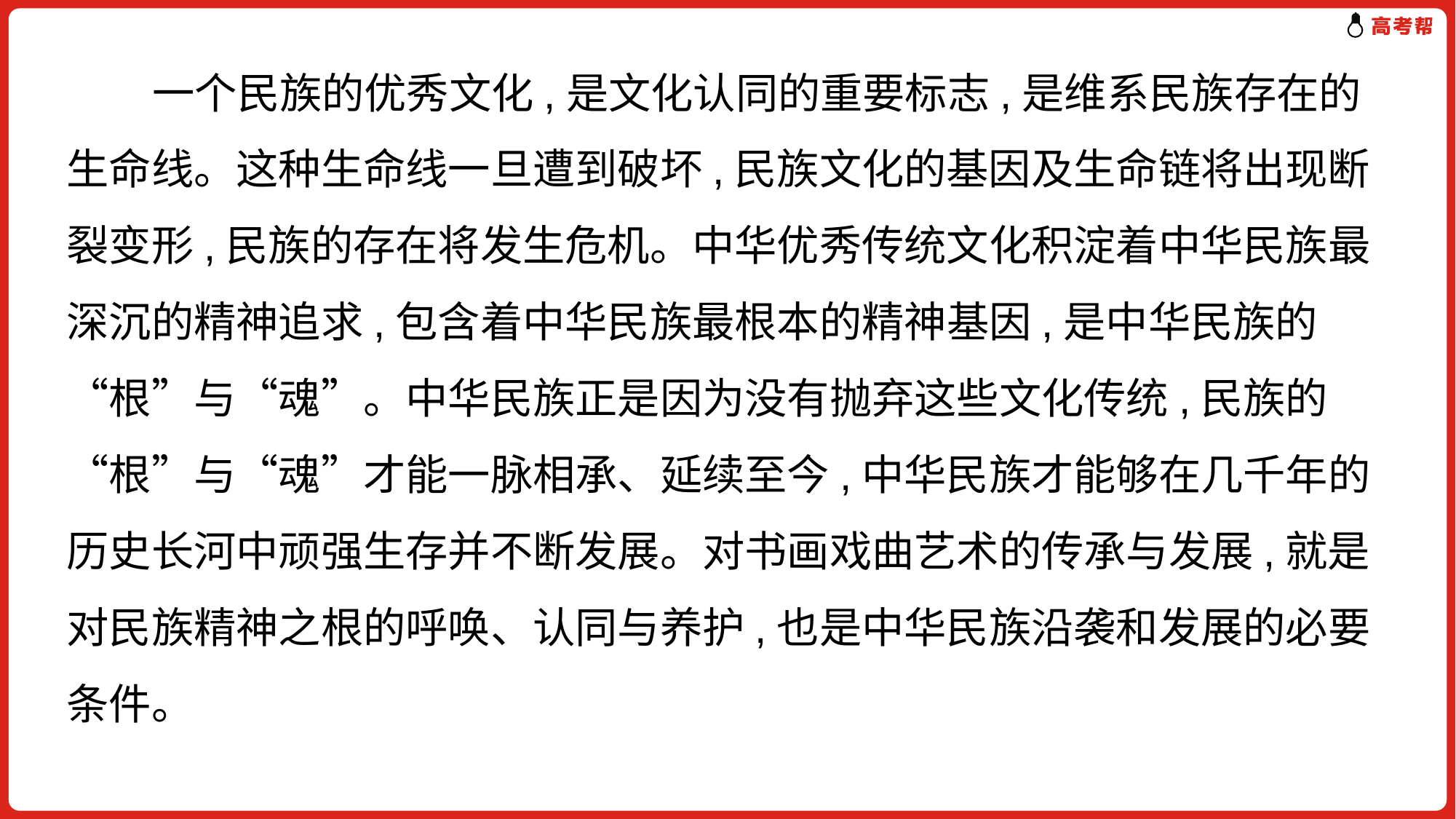

一个民族的优秀文化,是文化认同的重要标志,是维系民族存在的生命线。这种生命线一旦遭到破坏,民族文化的基因及生命链将出现断裂变形,民族的存在将发生危机。中华优秀传统文化积淀着中华民族最深沉的精神追求,包含着中华民族最根本的精神基因,是中华民族的“根”与“魂”。中华民族正是因为没有抛弃这些文化传统,民族的“根”与“魂”才能一脉相承、延续至今,中华民族才能够在几千年的历史长河中顽强生存并不断发展。对书画戏曲艺术的传承与发展,就是对民族精神之根的呼唤、认同与养护,也是中华民族沿袭和发展的必要条件。